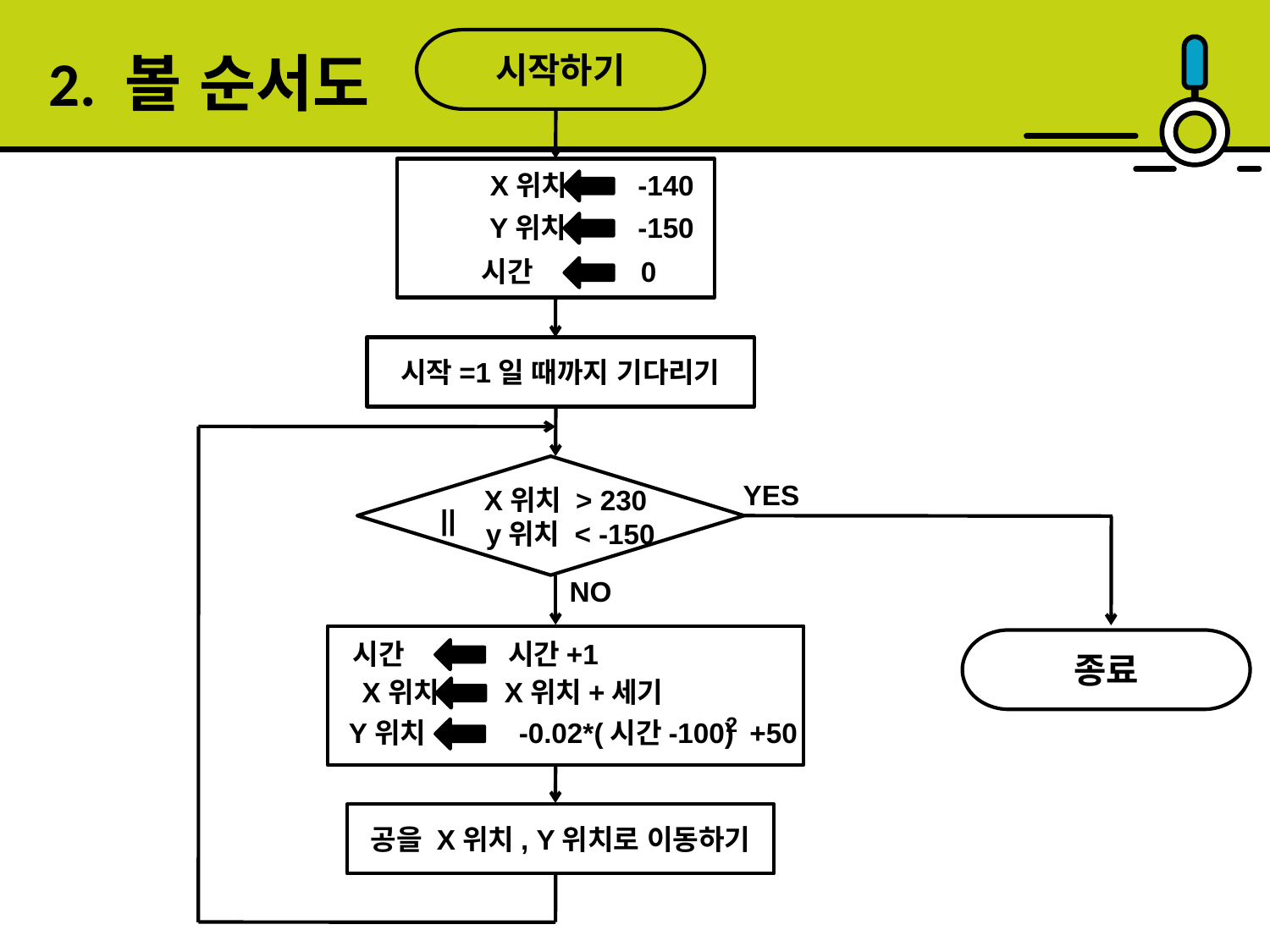

시작하기
2. 볼 순서도

X위치
-140

Y위치
-150

시간
0

시작=1일 때까지 기다리기

YES
X위치 > 230
||
y위치 < -150
NO

시간
시간+1

종료
X위치
X위치+세기

2
Y위치
-0.02*(시간-100)  +50

공을 X위치, Y위치로 이동하기